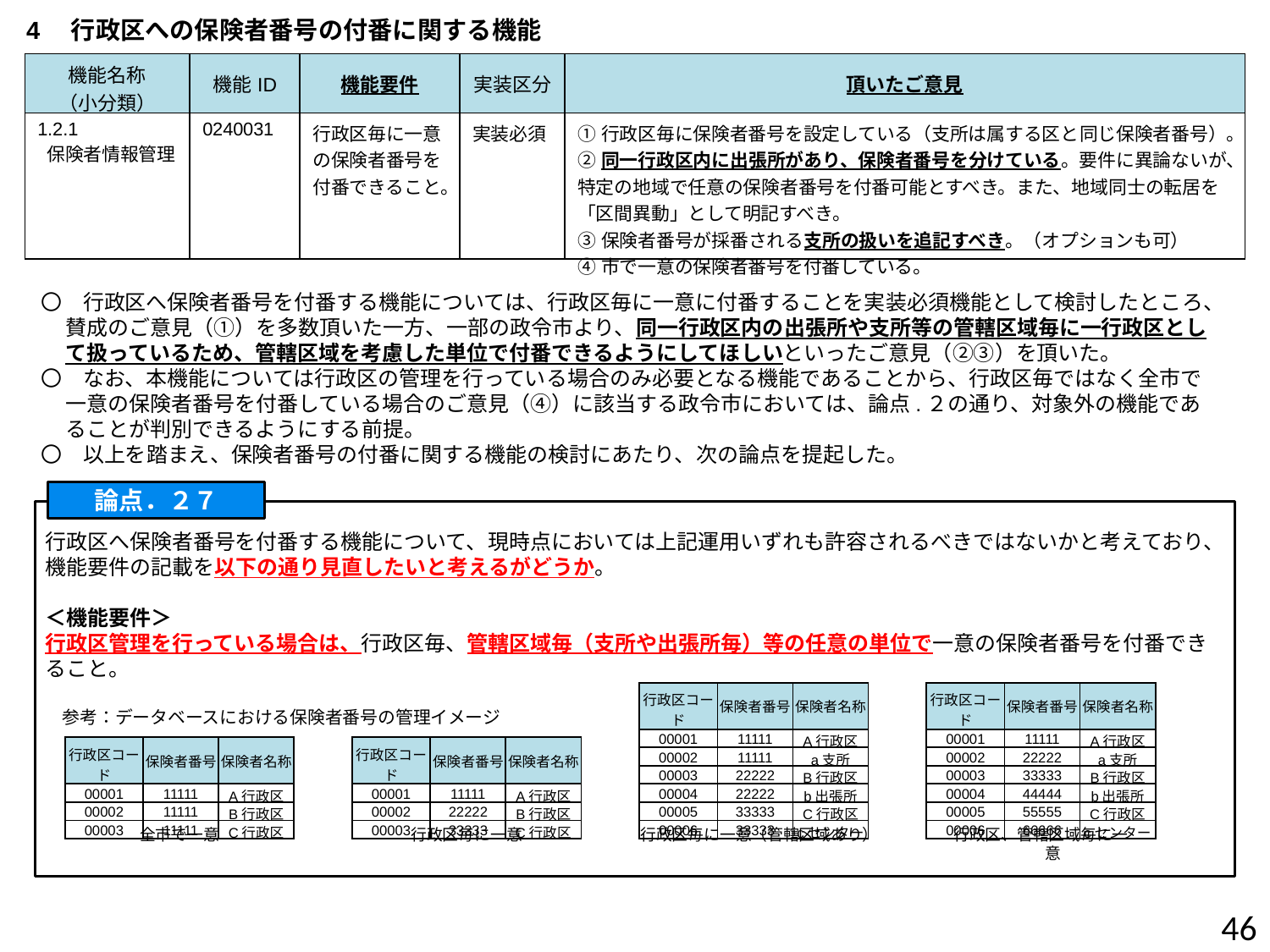

4　行政区への保険者番号の付番に関する機能
| 機能名称 （小分類） | 機能ID | 機能要件 | 実装区分 | 頂いたご意見 |
| --- | --- | --- | --- | --- |
| 1.2.1 保険者情報管理 | 0240031 | 行政区毎に一意の保険者番号を付番できること。 | 実装必須 | ①行政区毎に保険者番号を設定している（支所は属する区と同じ保険者番号）。 ②同一行政区内に出張所があり、保険者番号を分けている。要件に異論ないが、特定の地域で任意の保険者番号を付番可能とすべき。また、地域同士の転居を「区間異動」として明記すべき。 ③保険者番号が採番される支所の扱いを追記すべき。（オプションも可） ④市で一意の保険者番号を付番している。 |
〇　行政区へ保険者番号を付番する機能については、行政区毎に一意に付番することを実装必須機能として検討したところ、賛成のご意見（①）を多数頂いた一方、一部の政令市より、同一行政区内の出張所や支所等の管轄区域毎に一行政区として扱っているため、管轄区域を考慮した単位で付番できるようにしてほしいといったご意見（②③）を頂いた。
〇　なお、本機能については行政区の管理を行っている場合のみ必要となる機能であることから、行政区毎ではなく全市で一意の保険者番号を付番している場合のご意見（④）に該当する政令市においては、論点.２の通り、対象外の機能であることが判別できるようにする前提。
〇　以上を踏まえ、保険者番号の付番に関する機能の検討にあたり、次の論点を提起した。
論点．２７

行政区へ保険者番号を付番する機能について、現時点においては上記運用いずれも許容されるべきではないかと考えており、機能要件の記載を以下の通り見直したいと考えるがどうか。

＜機能要件＞
行政区管理を行っている場合は、行政区毎、管轄区域毎（支所や出張所毎）等の任意の単位で一意の保険者番号を付番できること。

　参考：データベースにおける保険者番号の管理イメージ

| 行政区コード | 保険者番号 | 保険者名称 |
| --- | --- | --- |
| 00001 | 11111 | A行政区 |
| 00002 | 11111 | a支所 |
| 00003 | 22222 | B行政区 |
| 00004 | 22222 | b出張所 |
| 00005 | 33333 | C行政区 |
| 00006 | 33333 | cセンター |
| 行政区コード | 保険者番号 | 保険者名称 |
| --- | --- | --- |
| 00001 | 11111 | A行政区 |
| 00002 | 22222 | a支所 |
| 00003 | 33333 | B行政区 |
| 00004 | 44444 | b出張所 |
| 00005 | 55555 | C行政区 |
| 00006 | 66666 | cセンター |
| 行政区コード | 保険者番号 | 保険者名称 |
| --- | --- | --- |
| 00001 | 11111 | A行政区 |
| 00002 | 11111 | B行政区 |
| 00003 | 11111 | C行政区 |
| 行政区コード | 保険者番号 | 保険者名称 |
| --- | --- | --- |
| 00001 | 11111 | A行政区 |
| 00002 | 22222 | B行政区 |
| 00003 | 33333 | C行政区 |
全市で一意
行政区毎に一意
行政区毎に一意（管轄区域あり）
行政区、管轄区域毎に一意
46